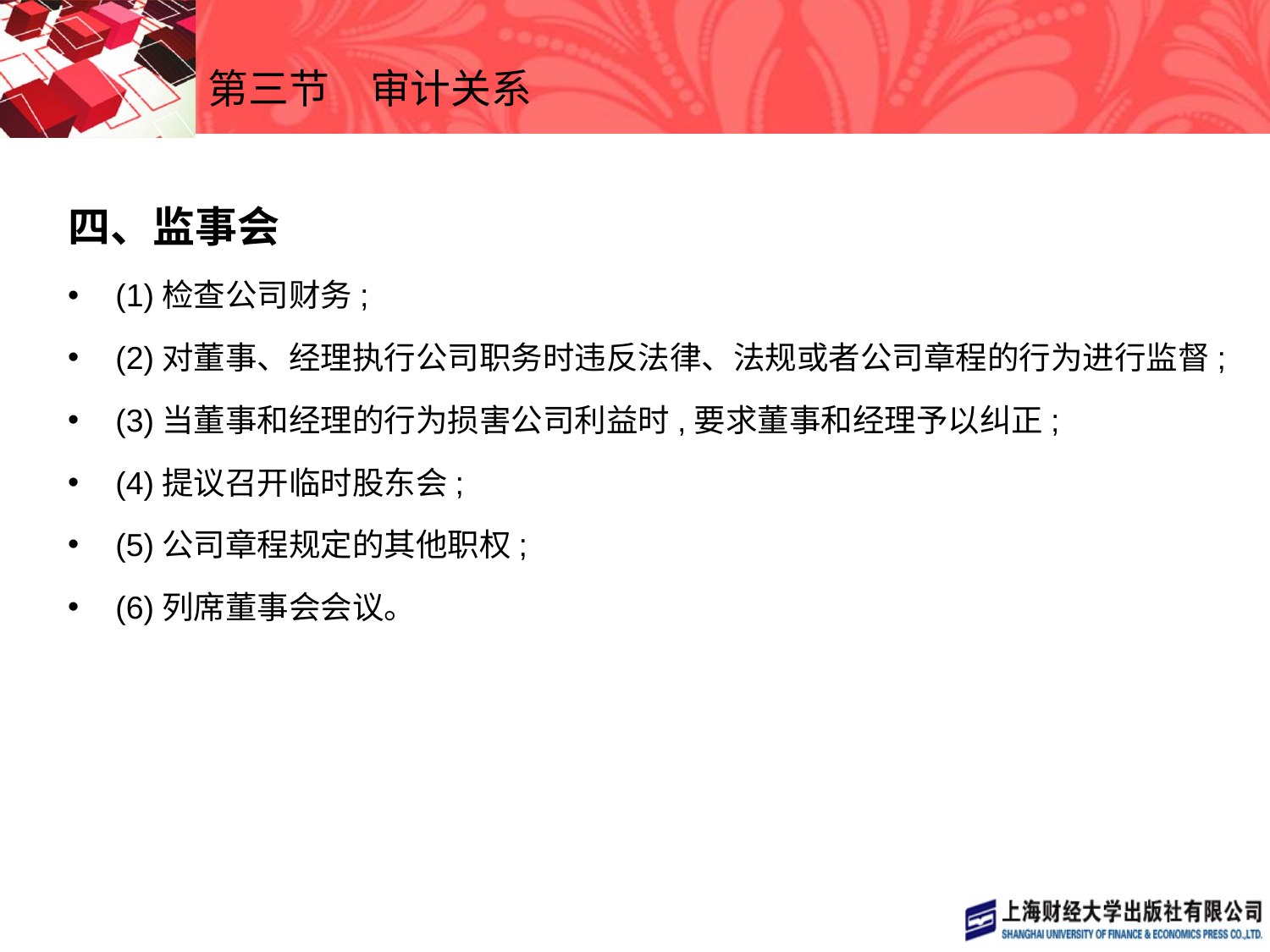

# 第三节　审计关系
四、监事会
(1)检查公司财务;
(2)对董事、经理执行公司职务时违反法律、法规或者公司章程的行为进行监督;
(3)当董事和经理的行为损害公司利益时,要求董事和经理予以纠正;
(4)提议召开临时股东会;
(5)公司章程规定的其他职权;
(6)列席董事会会议。